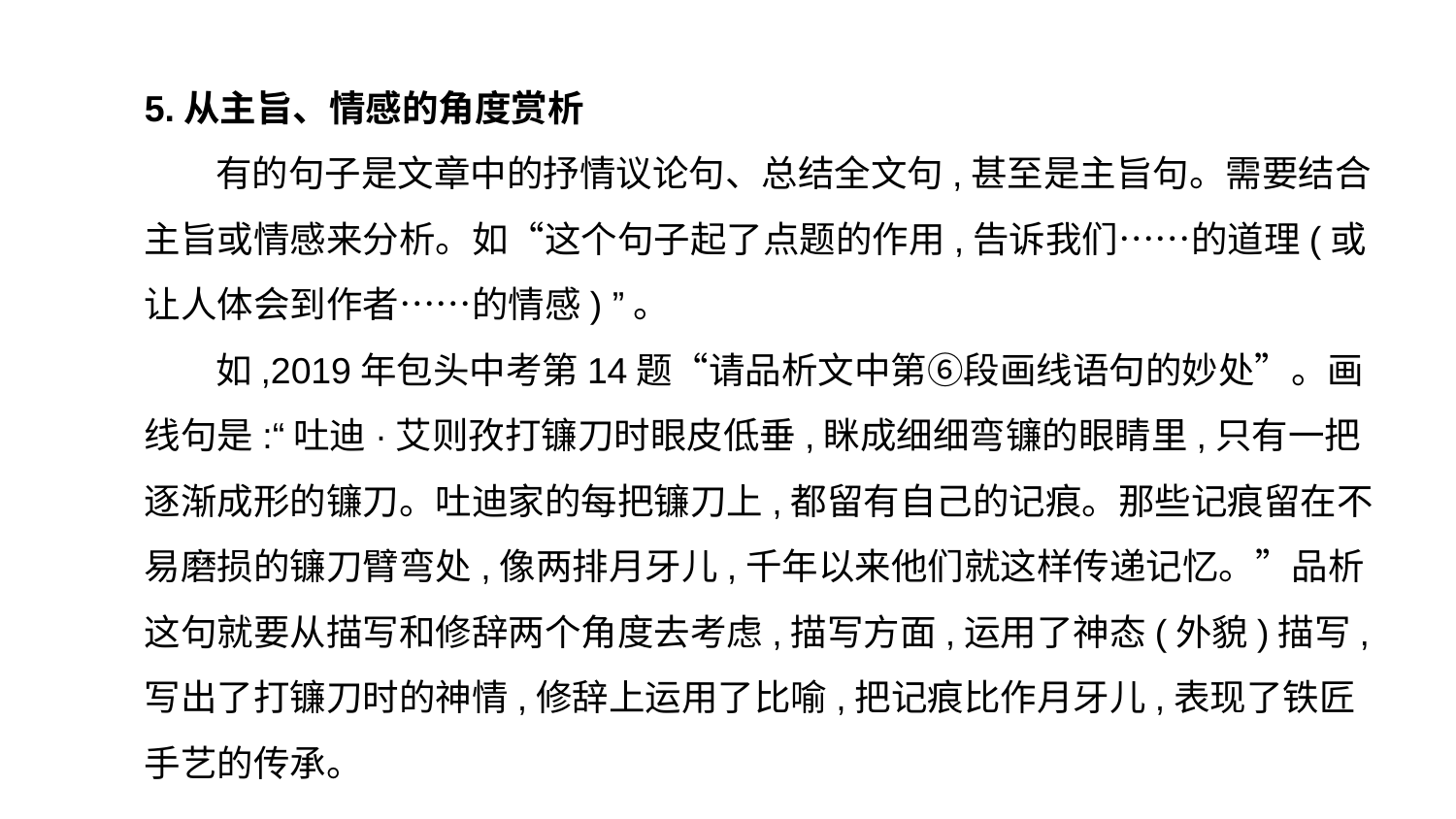

5.从主旨、情感的角度赏析
有的句子是文章中的抒情议论句、总结全文句,甚至是主旨句。需要结合主旨或情感来分析。如“这个句子起了点题的作用,告诉我们……的道理(或让人体会到作者……的情感) ”。
如,2019年包头中考第14题“请品析文中第⑥段画线语句的妙处”。画线句是:“吐迪·艾则孜打镰刀时眼皮低垂,眯成细细弯镰的眼睛里,只有一把逐渐成形的镰刀。吐迪家的每把镰刀上,都留有自己的记痕。那些记痕留在不易磨损的镰刀臂弯处,像两排月牙儿,千年以来他们就这样传递记忆。”品析这句就要从描写和修辞两个角度去考虑,描写方面,运用了神态(外貌)描写,写出了打镰刀时的神情,修辞上运用了比喻,把记痕比作月牙儿,表现了铁匠手艺的传承。